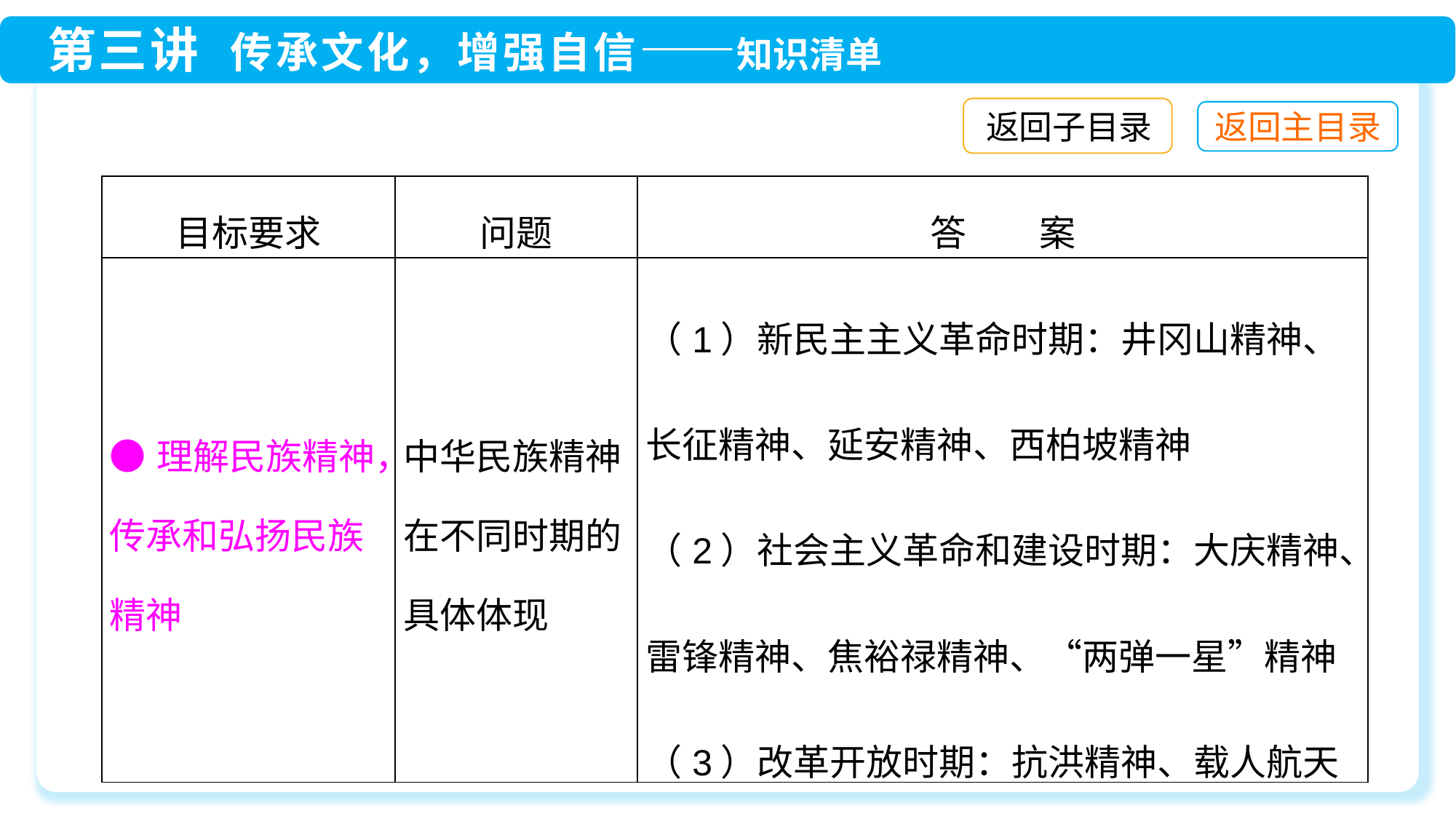

返回子目录
| 目标要求 | 问题 | 答　　案 |
| --- | --- | --- |
| ●理解民族精神，传承和弘扬民族精神 | 中华民族精神在不同时期的具体体现 | （1）新民主主义革命时期：井冈山精神、长征精神、延安精神、西柏坡精神 （2）社会主义革命和建设时期：大庆精神、雷锋精神、焦裕禄精神、“两弹一星”精神 （3）改革开放时期：抗洪精神、载人航天精神、抗震救灾精神等 |